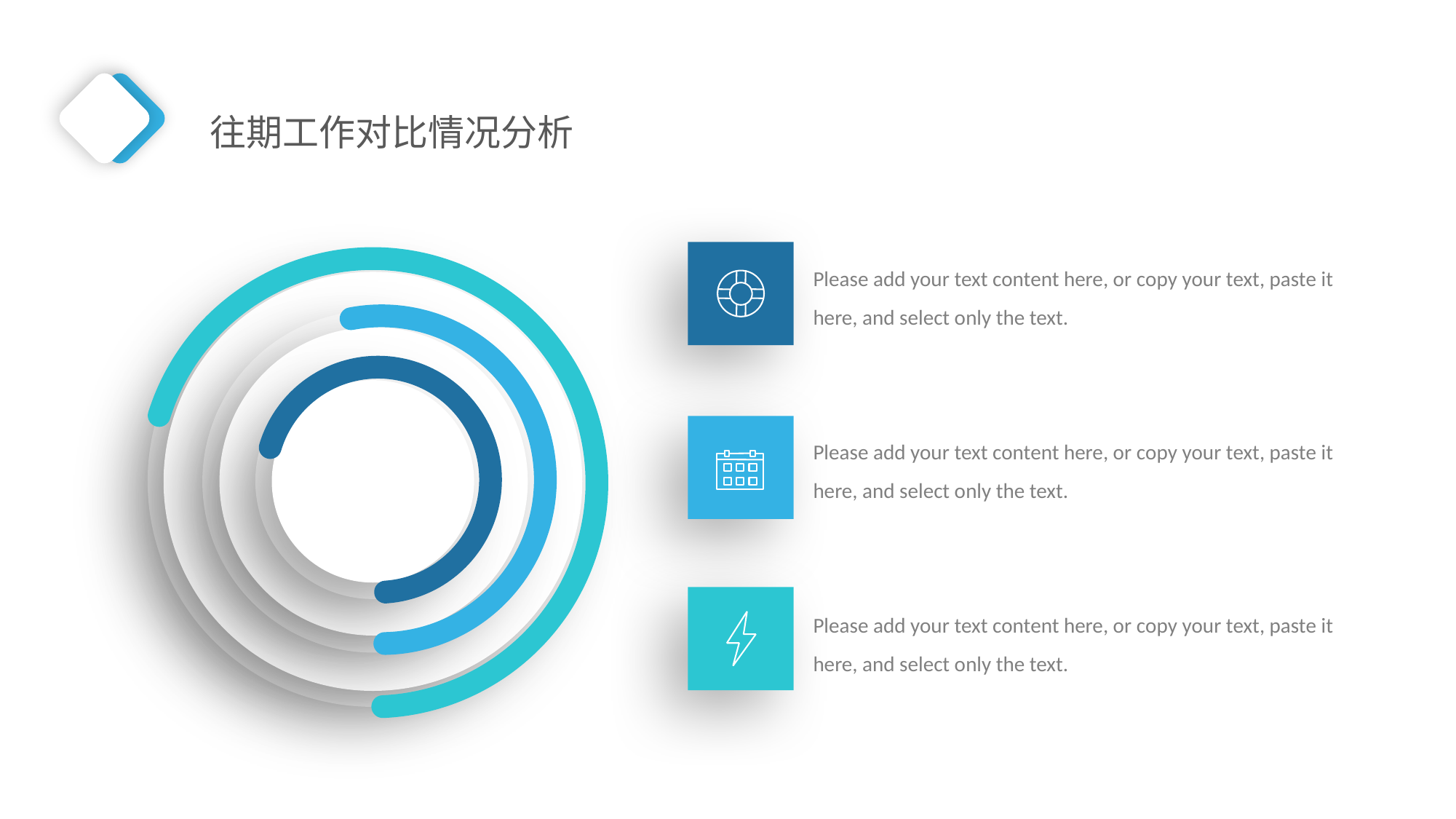

往期工作对比情况分析

Please add your text content here, or copy your text, paste it here, and select only the text.

Please add your text content here, or copy your text, paste it here, and select only the text.

Please add your text content here, or copy your text, paste it here, and select only the text.